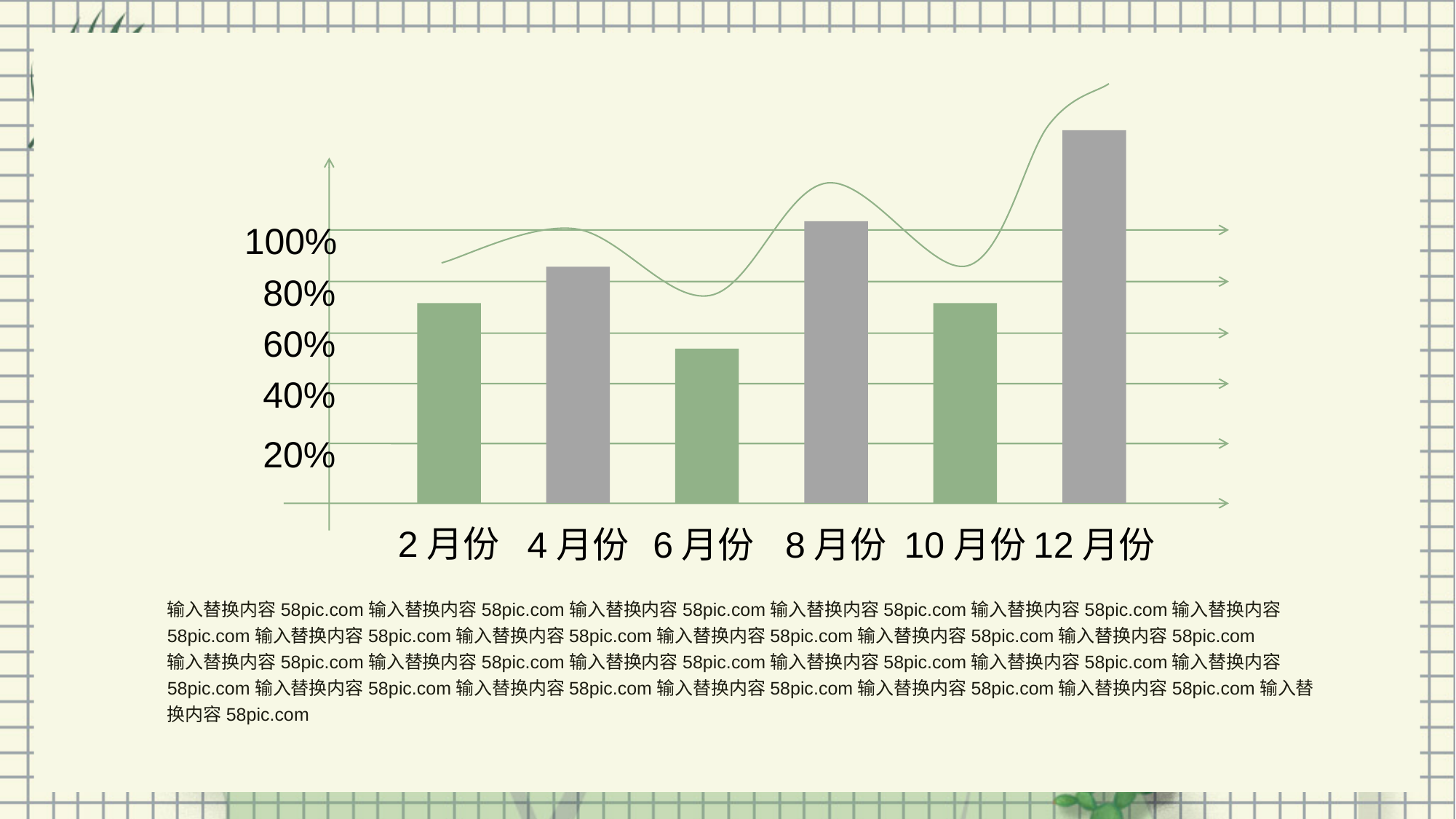

100%
80%
60%
40%
20%

2月份

4月份
6月份
8月份
10月份
12月份
输入替换内容58pic.com输入替换内容58pic.com输入替换内容58pic.com输入替换内容58pic.com输入替换内容58pic.com输入替换内容58pic.com输入替换内容58pic.com输入替换内容58pic.com输入替换内容58pic.com输入替换内容58pic.com输入替换内容58pic.com
输入替换内容58pic.com输入替换内容58pic.com输入替换内容58pic.com输入替换内容58pic.com输入替换内容58pic.com输入替换内容58pic.com输入替换内容58pic.com输入替换内容58pic.com输入替换内容58pic.com输入替换内容58pic.com输入替换内容58pic.com输入替换内容58pic.com